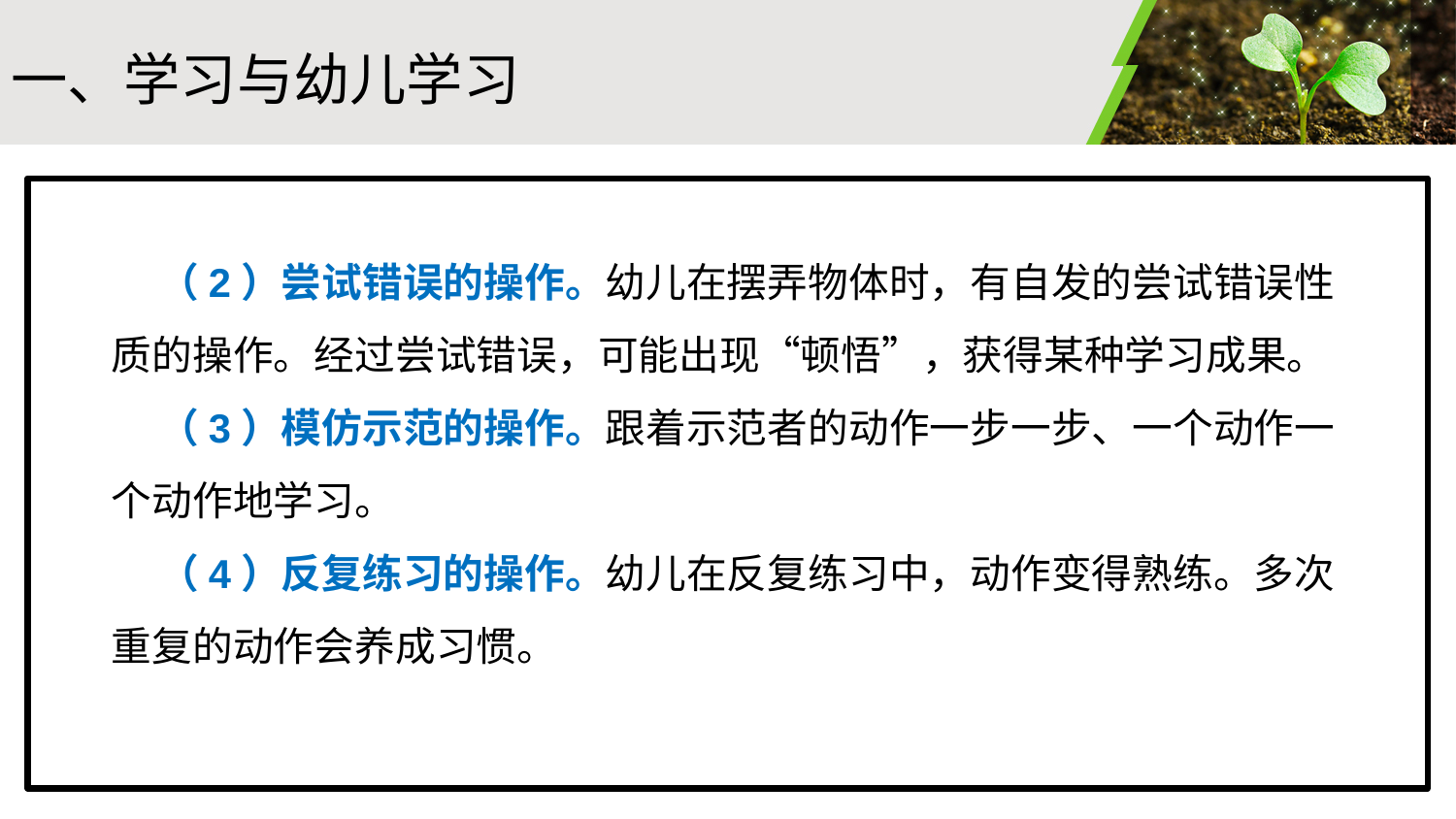

#
一、学习与幼儿学习

    （2）尝试错误的操作。幼儿在摆弄物体时，有自发的尝试错误性质的操作。经过尝试错误，可能出现“顿悟”，获得某种学习成果。
    （3）模仿示范的操作。跟着示范者的动作一步一步、一个动作一个动作地学习。
    （4）反复练习的操作。幼儿在反复练习中，动作变得熟练。多次重复的动作会养成习惯。